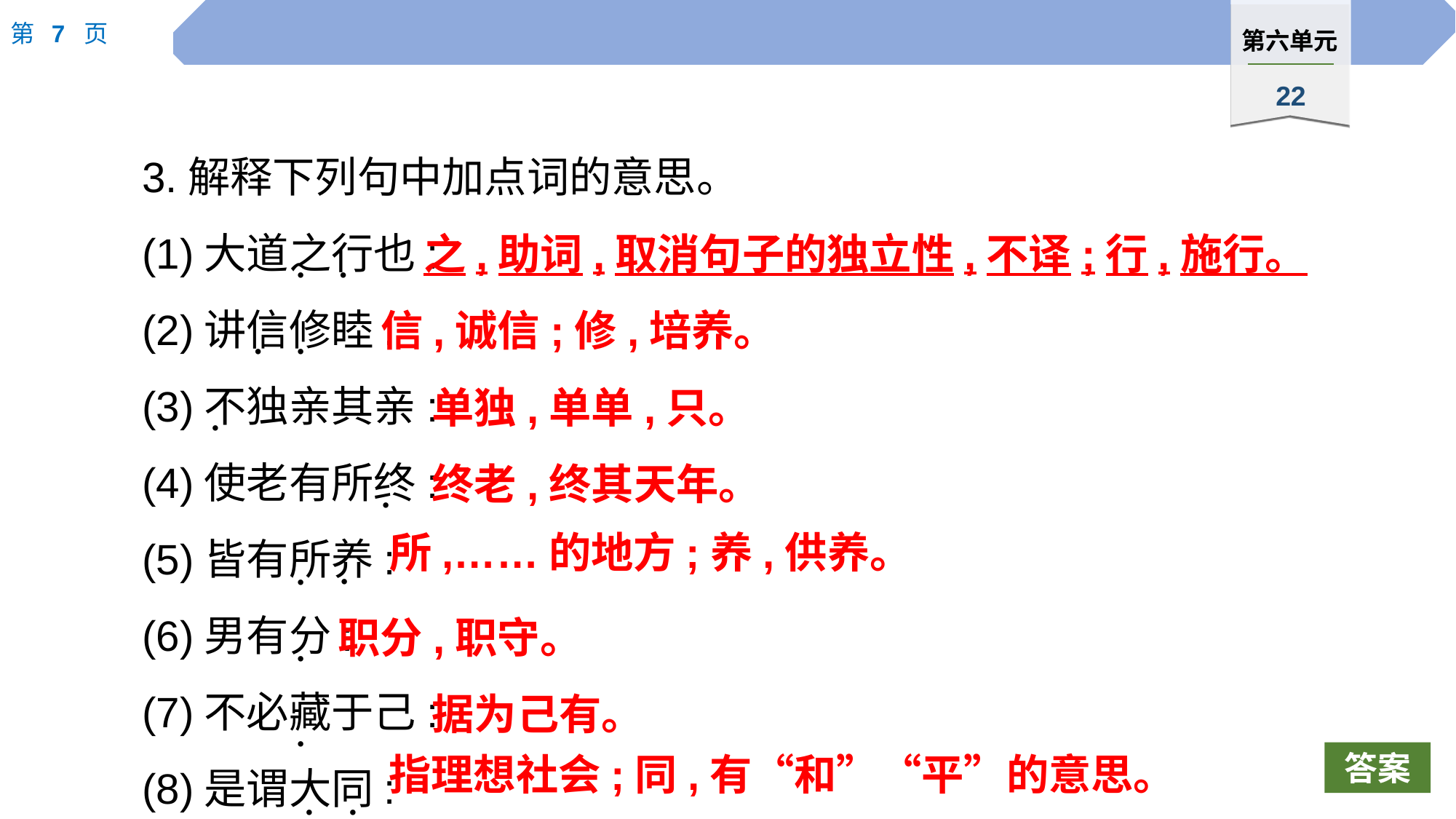

3.解释下列句中加点词的意思。
(1)大道之行也:
(2)讲信修睦:
(3)不独亲其亲:
(4)使老有所终:
(5)皆有所养:
(6)男有分:
(7)不必藏于己:
(8)是谓大同:
之,助词,取消句子的独立性,不译;行,施行。
 ·
 ·
信,诚信;修,培养。
 ·
 ·
单独,单单,只。
 ·
终老,终其天年。
 ·
所,……的地方;养,供养。
 ·
 ·
职分,职守。
 ·
据为己有。
 ·
指理想社会;同,有“和”“平”的意思。
答案
 ·
 ·